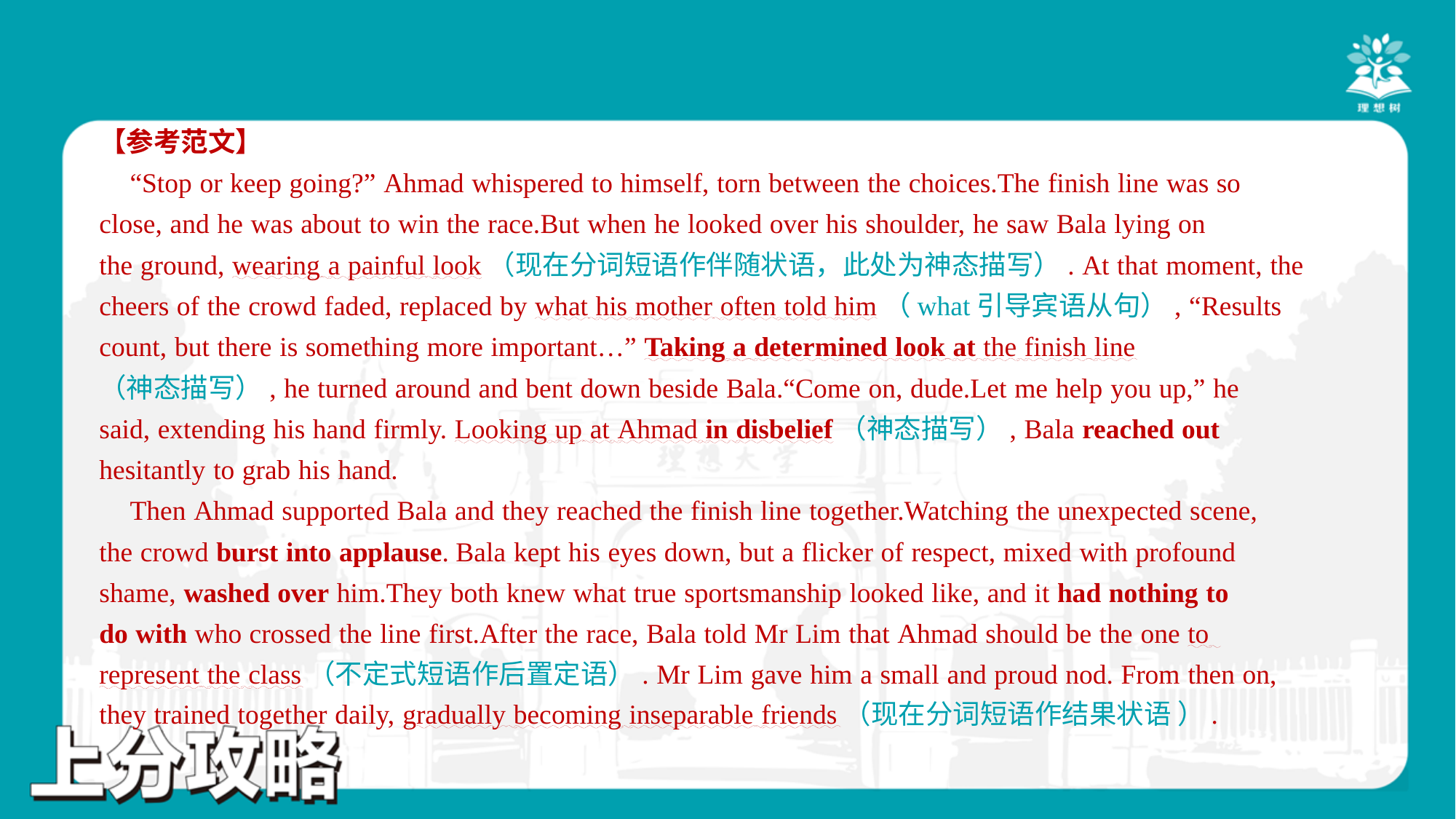

【参考范文】
    “Stop or keep going?” Ahmad whispered to himself, torn between the choices.The finish line was so
close, and he was about to win the race.But when he looked over his shoulder, he saw Bala lying on
the ground, wearing a painful look（现在分词短语作伴随状语，此处为神态描写）. At that moment, the
cheers of the crowd faded, replaced by what his mother often told him（what引导宾语从句）, “Results
count, but there is something more important…” Taking a determined look at the finish line
（神态描写）, he turned around and bent down beside Bala.“Come on, dude.Let me help you up,” he
said, extending his hand firmly. Looking up at Ahmad in disbelief（神态描写）, Bala reached out
hesitantly to grab his hand.
    Then Ahmad supported Bala and they reached the finish line together.Watching the unexpected scene,
the crowd burst into applause. Bala kept his eyes down, but a flicker of respect, mixed with profound
shame, washed over him.They both knew what true sportsmanship looked like, and it had nothing to
do with who crossed the line first.After the race, Bala told Mr Lim that Ahmad should be the one to
represent the class（不定式短语作后置定语）. Mr Lim gave him a small and proud nod. From then on,
they trained together daily, gradually becoming inseparable friends（现在分词短语作结果状语 ）.